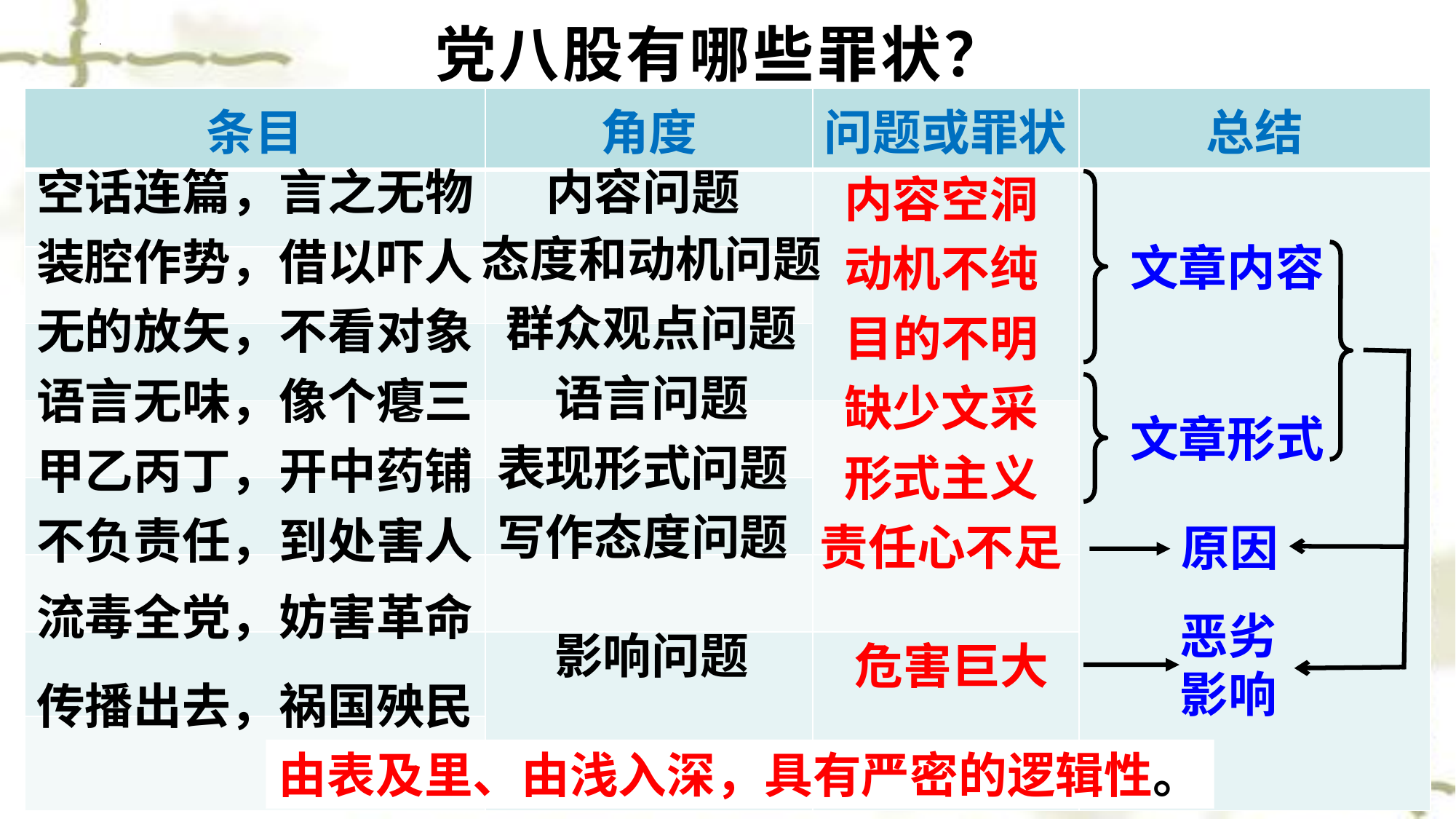

党八股有哪些罪状？
| 条目 | 角度 | 问题或罪状 | 总结 |
| --- | --- | --- | --- |
|  |  |  |  |
|  |  |  |  |
|  |  |  |  |
|  |  |  |  |
|  |  |  |  |
|  |  |  |  |
|  |  |  |  |
|  |  |  |  |
空话连篇，言之无物
内容问题
内容空洞

态度和动机问题
装腔作势，借以吓人
文章内容
动机不纯

群众观点问题
无的放矢，不看对象
目的不明
语言问题
语言无味，像个瘪三
缺少文采

文章形式
表现形式问题
甲乙丙丁，开中药铺
形式主义
写作态度问题
不负责任，到处害人
责任心不足
原因

流毒全党，妨害革命
恶劣
影响
影响问题
危害巨大

传播出去，祸国殃民
由表及里、由浅入深，具有严密的逻辑性。